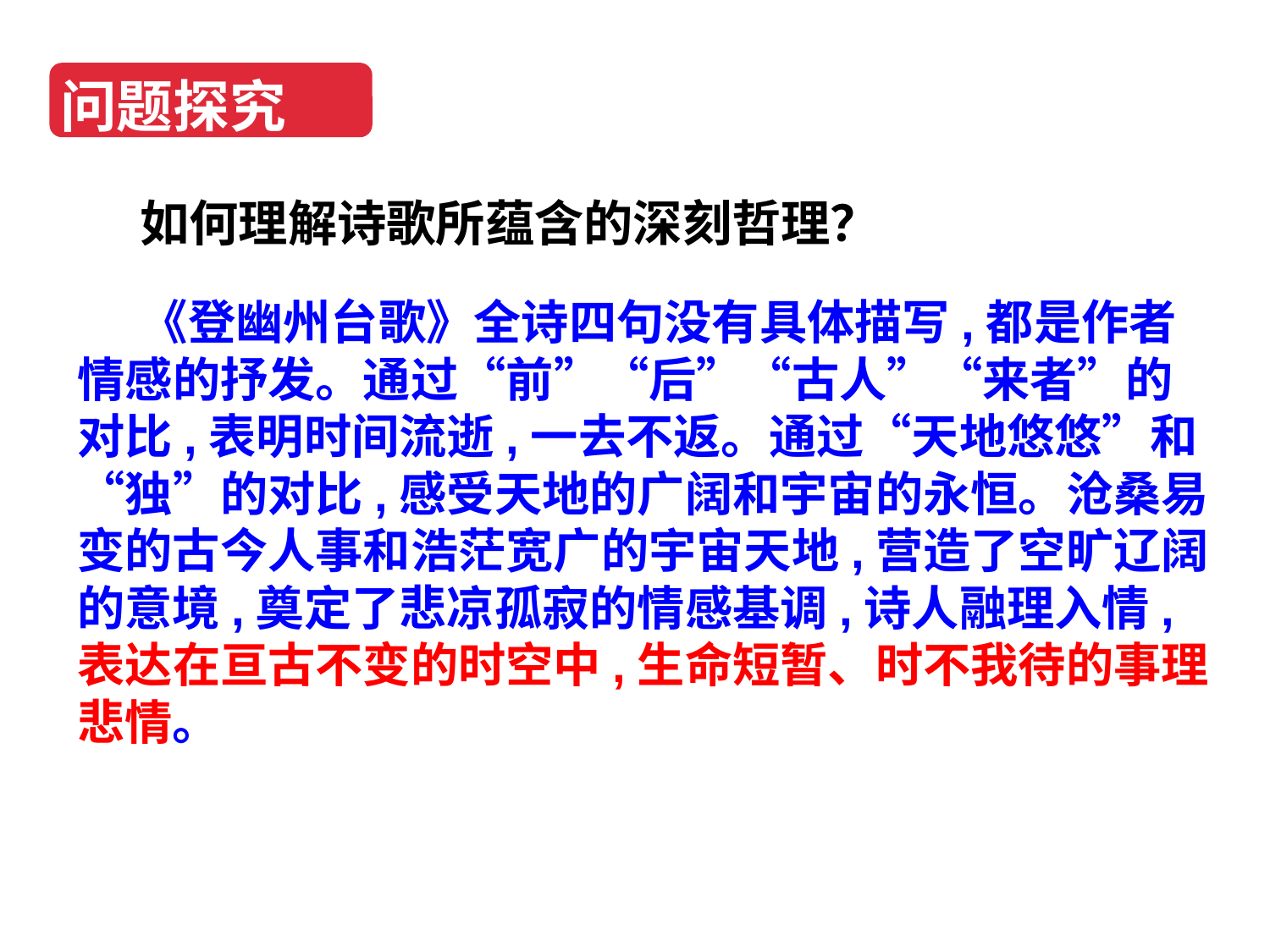

问题探究
如何理解诗歌所蕴含的深刻哲理？
     《登幽州台歌》全诗四句没有具体描写,都是作者情感的抒发。通过“前”“后”“古人”“来者”的对比,表明时间流逝,一去不返。通过“天地悠悠”和“独”的对比,感受天地的广阔和宇宙的永恒。沧桑易变的古今人事和浩茫宽广的宇宙天地,营造了空旷辽阔的意境,奠定了悲凉孤寂的情感基调,诗人融理入情,表达在亘古不变的时空中,生命短暂、时不我待的事理悲情。